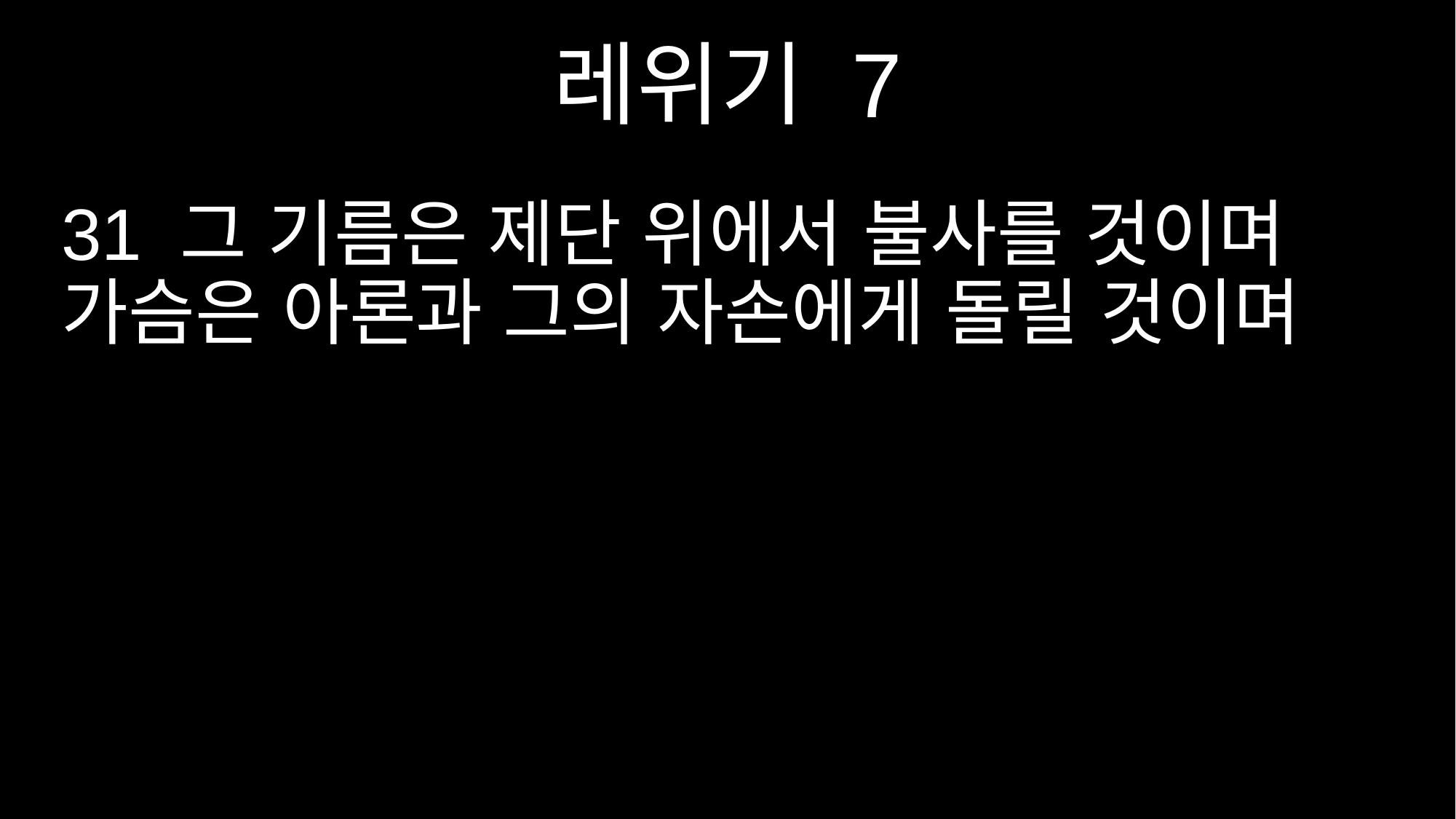

레위기 7
31 그 기름은 제단 위에서 불사를 것이며 가슴은 아론과 그의 자손에게 돌릴 것이며